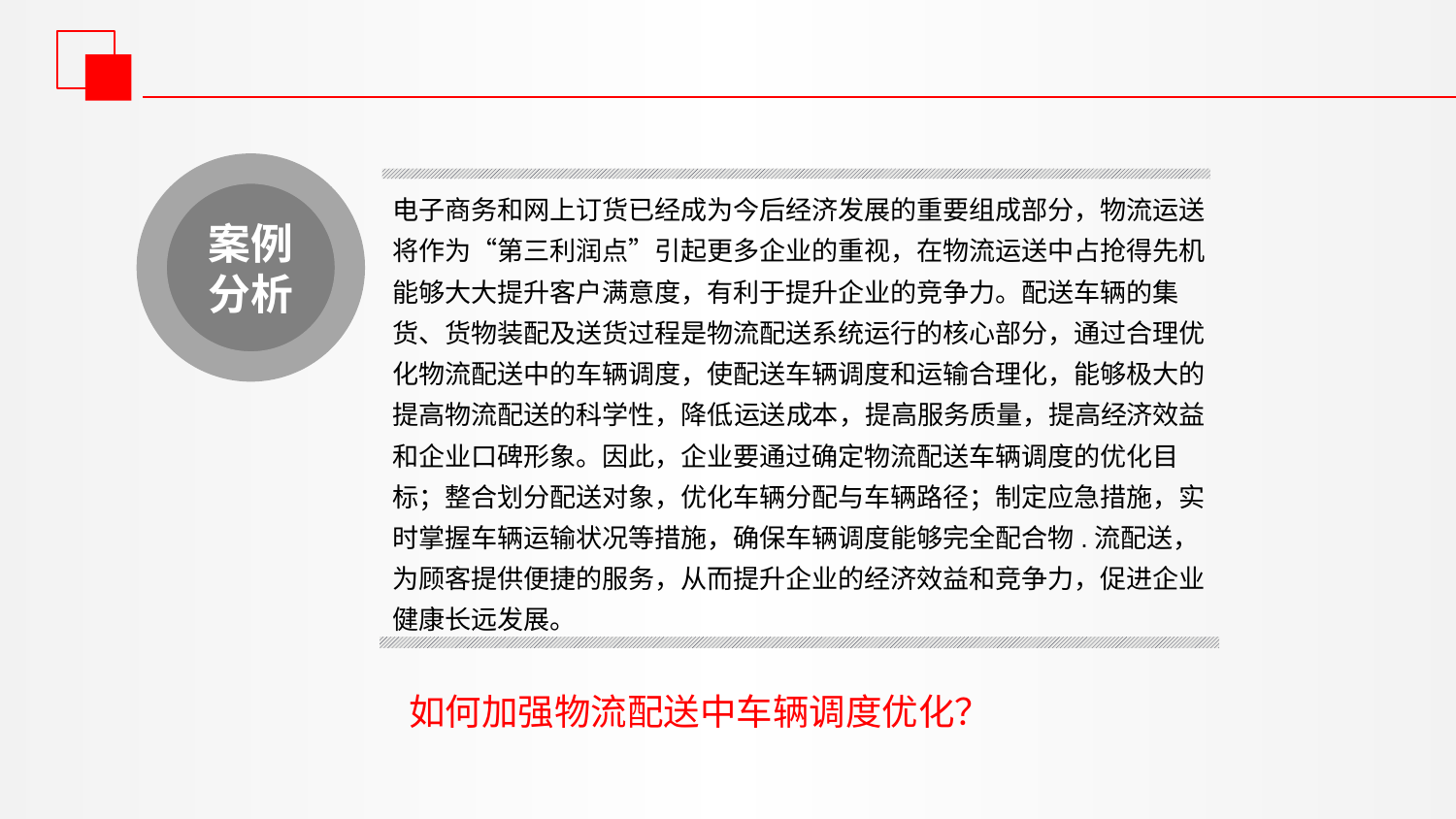

案例分析

电子商务和网上订货已经成为今后经济发展的重要组成部分，物流运送将作为“第三利润点”引起更多企业的重视，在物流运送中占抢得先机能够大大提升客户满意度，有利于提升企业的竞争力。配送车辆的集货、货物装配及送货过程是物流配送系统运行的核心部分，通过合理优化物流配送中的车辆调度，使配送车辆调度和运输合理化，能够极大的提高物流配送的科学性，降低运送成本，提高服务质量，提高经济效益和企业口碑形象。因此，企业要通过确定物流配送车辆调度的优化目标；整合划分配送对象，优化车辆分配与车辆路径；制定应急措施，实时掌握车辆运输状况等措施，确保车辆调度能够完全配合物.流配送，为顾客提供便捷的服务，从而提升企业的经济效益和竞争力，促进企业健康长远发展。

如何加强物流配送中车辆调度优化？